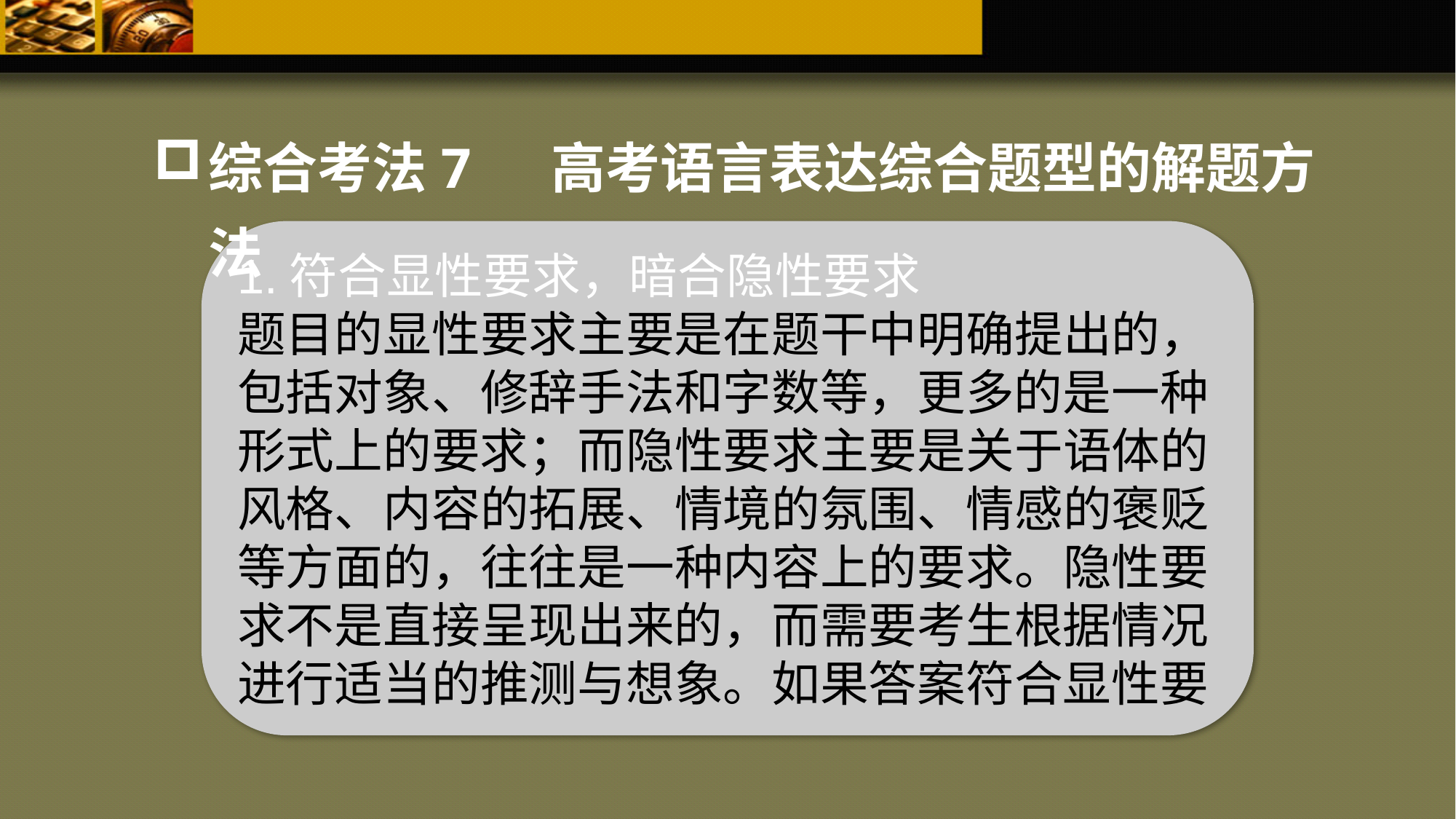

综合考法7  高考语言表达综合题型的解题方法
1.符合显性要求，暗合隐性要求
题目的显性要求主要是在题干中明确提出的，包括对象、修辞手法和字数等，更多的是一种形式上的要求；而隐性要求主要是关于语体的风格、内容的拓展、情境的氛围、情感的褒贬等方面的，往往是一种内容上的要求。隐性要求不是直接呈现出来的，而需要考生根据情况进行适当的推测与想象。如果答案符合显性要